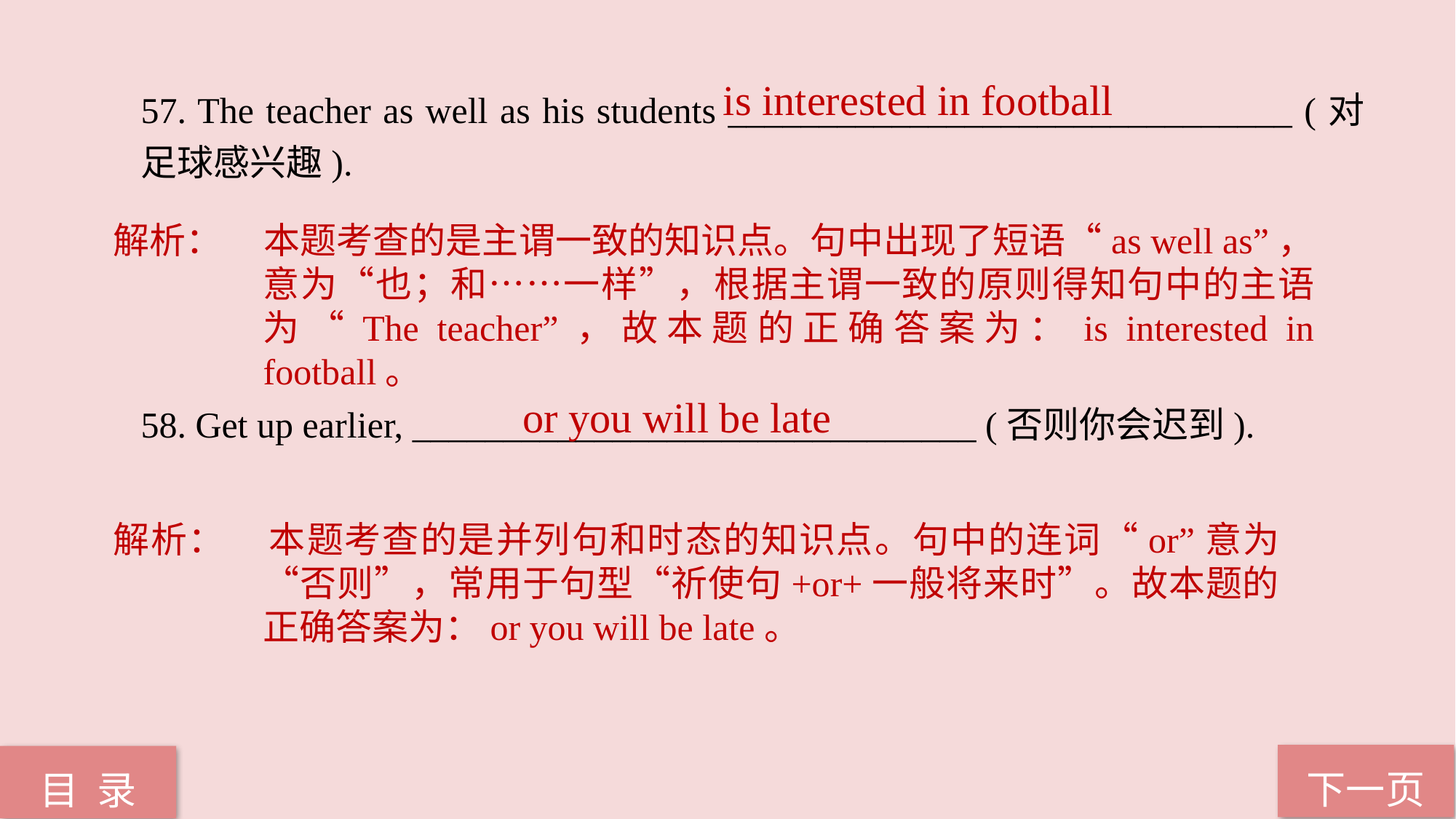

is interested in football
57. The teacher as well as his students _______________________________ (对足球感兴趣).

58. Get up earlier, _______________________________ (否则你会迟到).
解析：	本题考查的是主谓一致的知识点。句中出现了短语“as well as”，意为“也；和……一样”，根据主谓一致的原则得知句中的主语为“The teacher”，故本题的正确答案为：is interested in football。
 or you will be late
解析：	本题考查的是并列句和时态的知识点。句中的连词“or”意为“否则”，常用于句型“祈使句+or+一般将来时”。故本题的正确答案为：or you will be late。